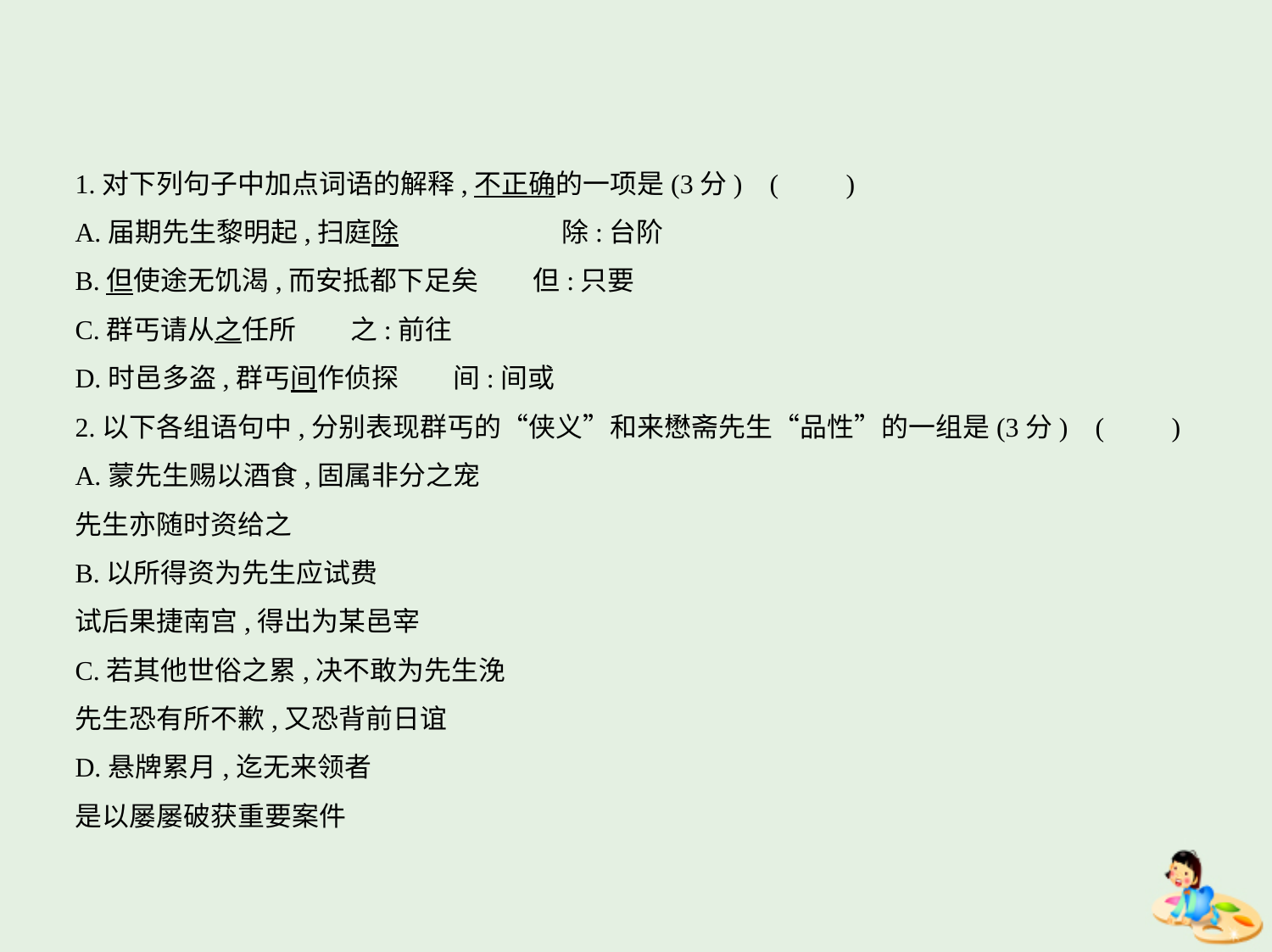

1.对下列句子中加点词语的解释,不正确的一项是(3分) (　　)
A.届期先生黎明起,扫庭除　　　　　　除:台阶
B.但使途无饥渴,而安抵都下足矣　　但:只要
C.群丐请从之任所　　之:前往
D.时邑多盗,群丐间作侦探　　间:间或
2.以下各组语句中,分别表现群丐的“侠义”和来懋斋先生“品性”的一组是(3分) (　　)
A.蒙先生赐以酒食,固属非分之宠
先生亦随时资给之
B.以所得资为先生应试费
试后果捷南宫,得出为某邑宰
C.若其他世俗之累,决不敢为先生浼
先生恐有所不歉,又恐背前日谊
D.悬牌累月,迄无来领者
是以屡屡破获重要案件